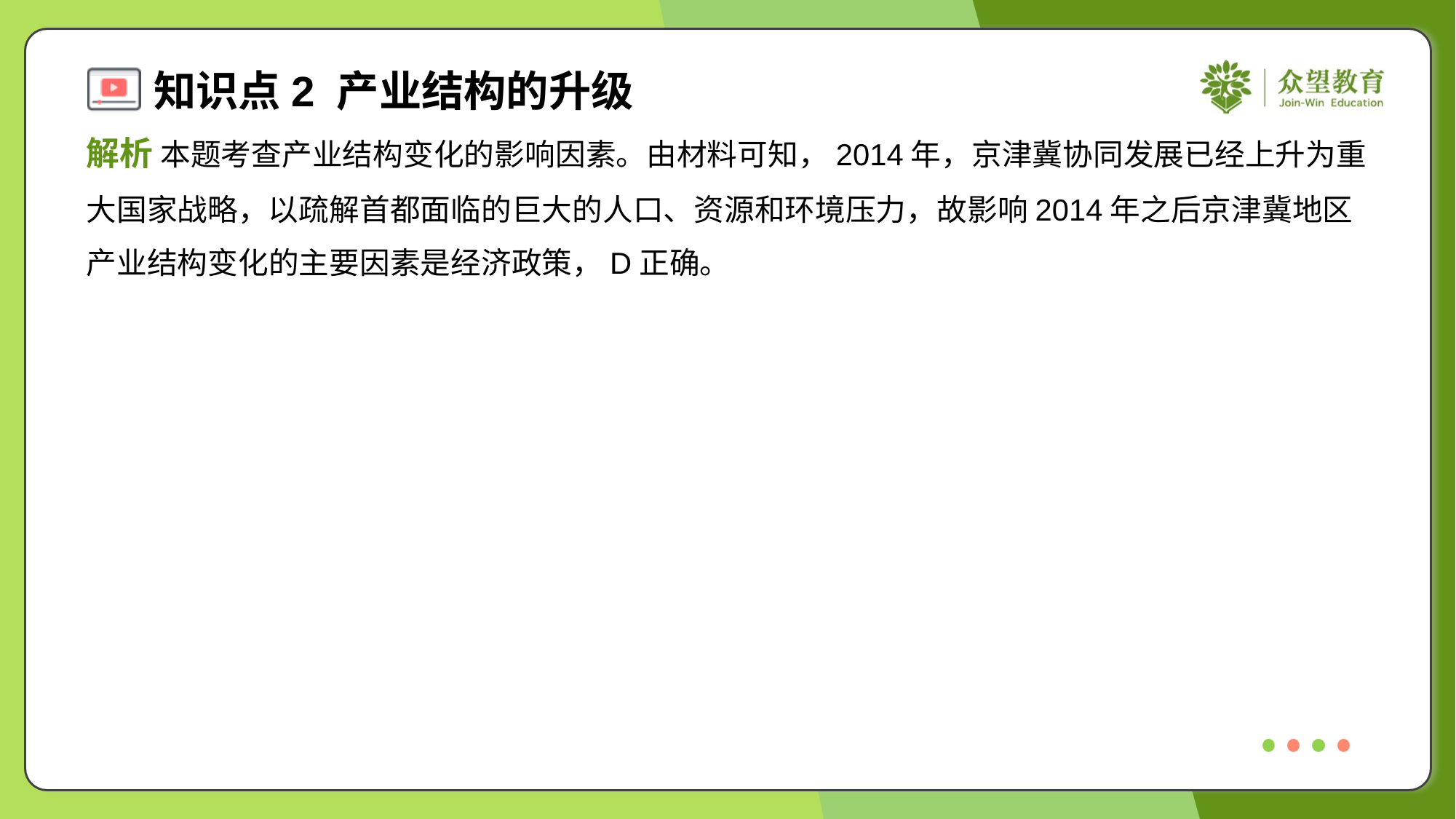

解析 本题考查产业结构变化的影响因素。由材料可知，2014年，京津冀协同发展已经上升为重
大国家战略，以疏解首都面临的巨大的人口、资源和环境压力，故影响2014年之后京津冀地区
产业结构变化的主要因素是经济政策，D正确。